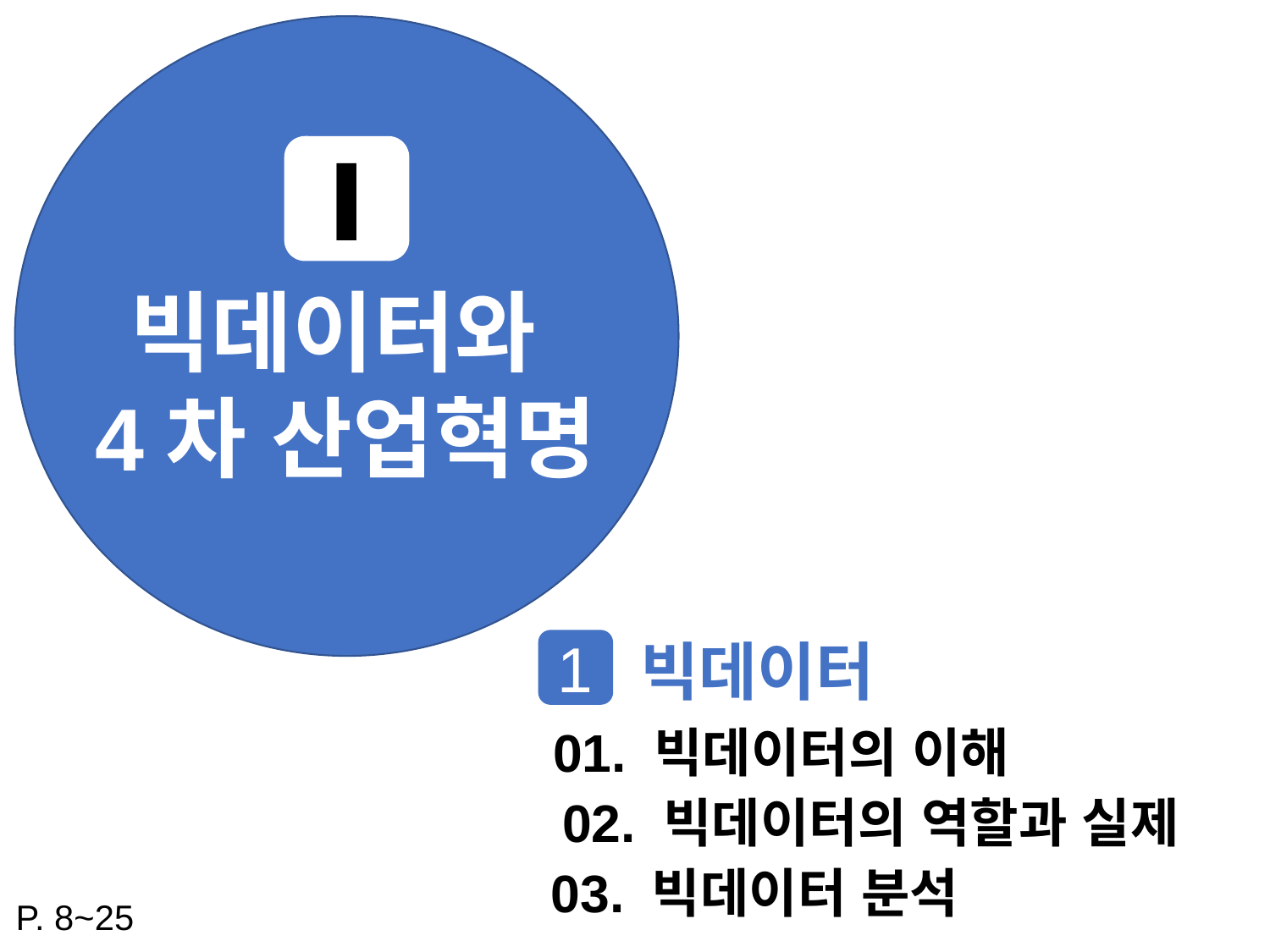

Ⅰ
빅데이터와
4차 산업혁명
빅데이터
1
01. 빅데이터의 이해
02. 빅데이터의 역할과 실제
03. 빅데이터 분석
P. 8~25